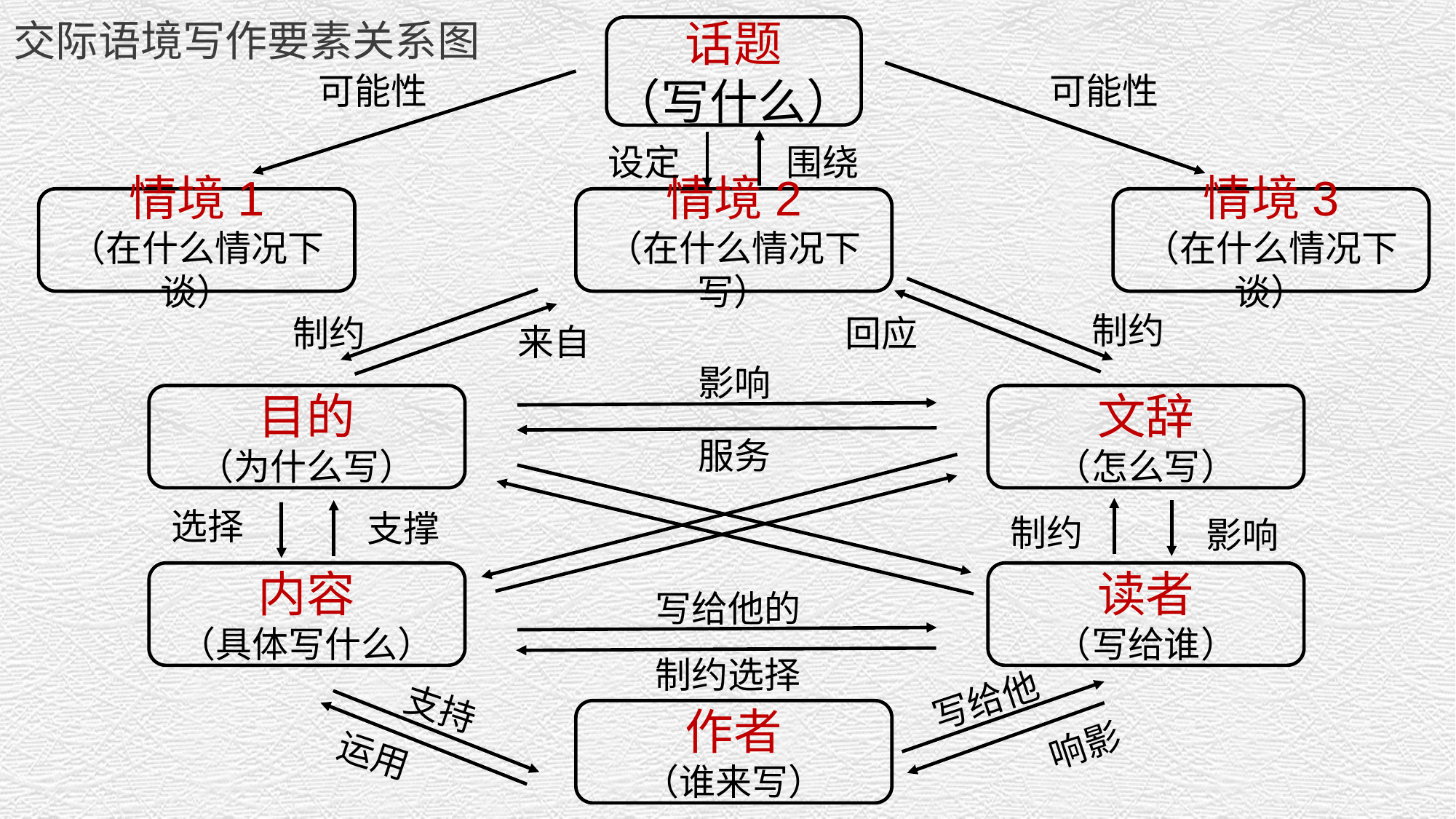

交际语境写作要素关系图
话题
（写什么）
可能性
可能性
设定
围绕
情境1
（在什么情况下谈）
情境2
（在什么情况下写）
情境3
（在什么情况下谈）
制约
回应
制约
来自
影响
目的
（为什么写）
文辞
（怎么写）
服务
选择
支撑
制约
影响
内容
（具体写什么）
读者
（写给谁）
写给他的
制约选择
写给他
支持
作者
（谁来写）
响影
运用